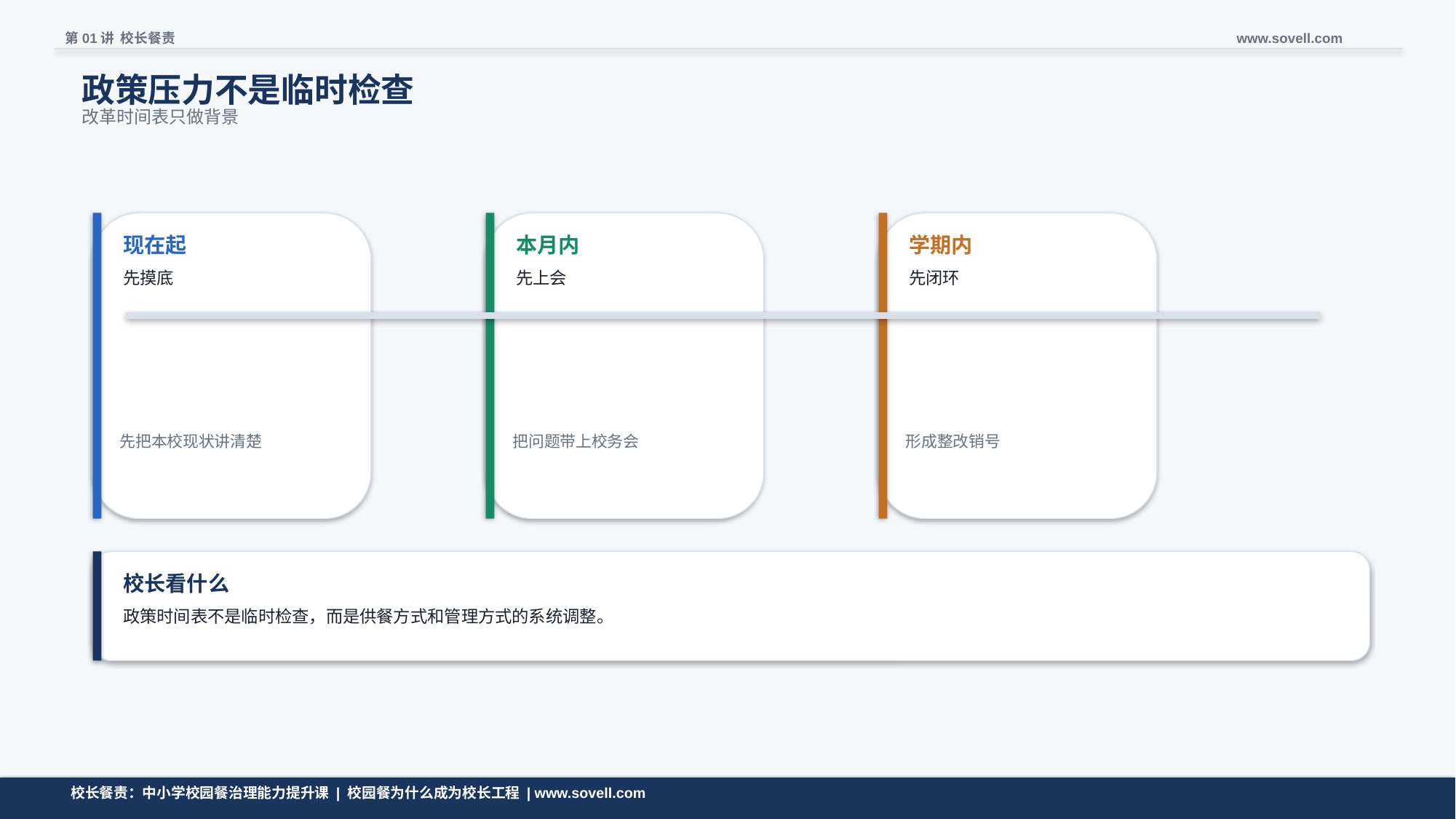

第01讲  校长餐责
www.sovell.com

政策压力不是临时检查
改革时间表只做背景

现在起
本月内
学期内
先摸底
先上会
先闭环

先把本校现状讲清楚
把问题带上校务会
形成整改销号

校长看什么
政策时间表不是临时检查，而是供餐方式和管理方式的系统调整。

时间节点只服务于管理动作，不是为了制造紧张感。
校长餐责：中小学校园餐治理能力提升课 | 校园餐为什么成为校长工程 | www.sovell.com